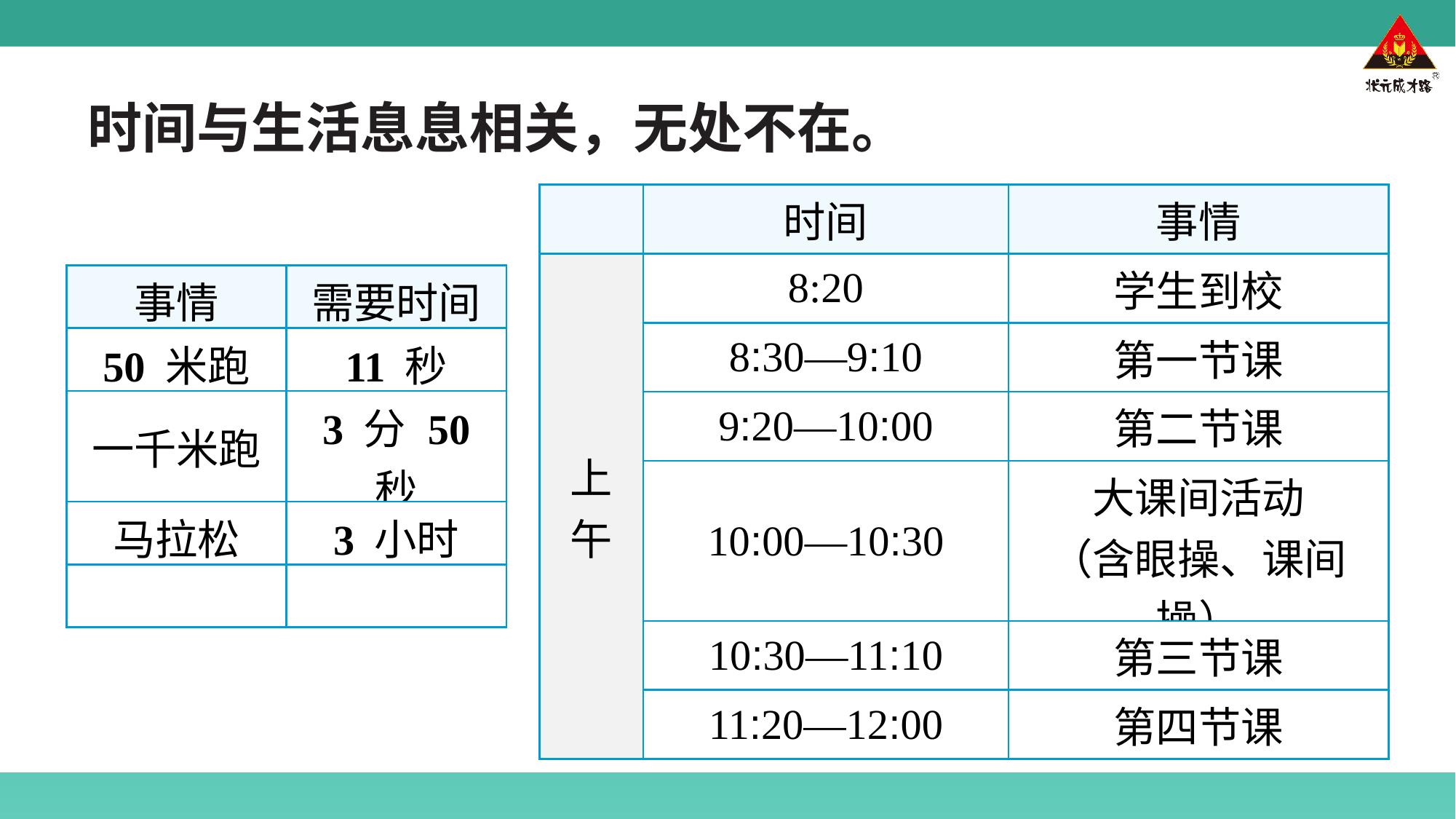

时间与生活息息相关，无处不在。
|  | 时间 | 事情 |
| --- | --- | --- |
| 上 午 | 8:20 | 学生到校 |
|  | 8:30—9:10 | 第一节课 |
|  | 9:20—10:00 | 第二节课 |
|  | 10:00—10:30 | 大课间活动 （含眼操、课间操） |
|  | 10:30—11:10 | 第三节课 |
|  | 11:20—12:00 | 第四节课 |
| 事情 | 需要时间 |
| --- | --- |
| 50 米跑 | 11 秒 |
| 一千米跑 | 3 分 50 秒 |
| 马拉松 | 3 小时 |
|  |  |